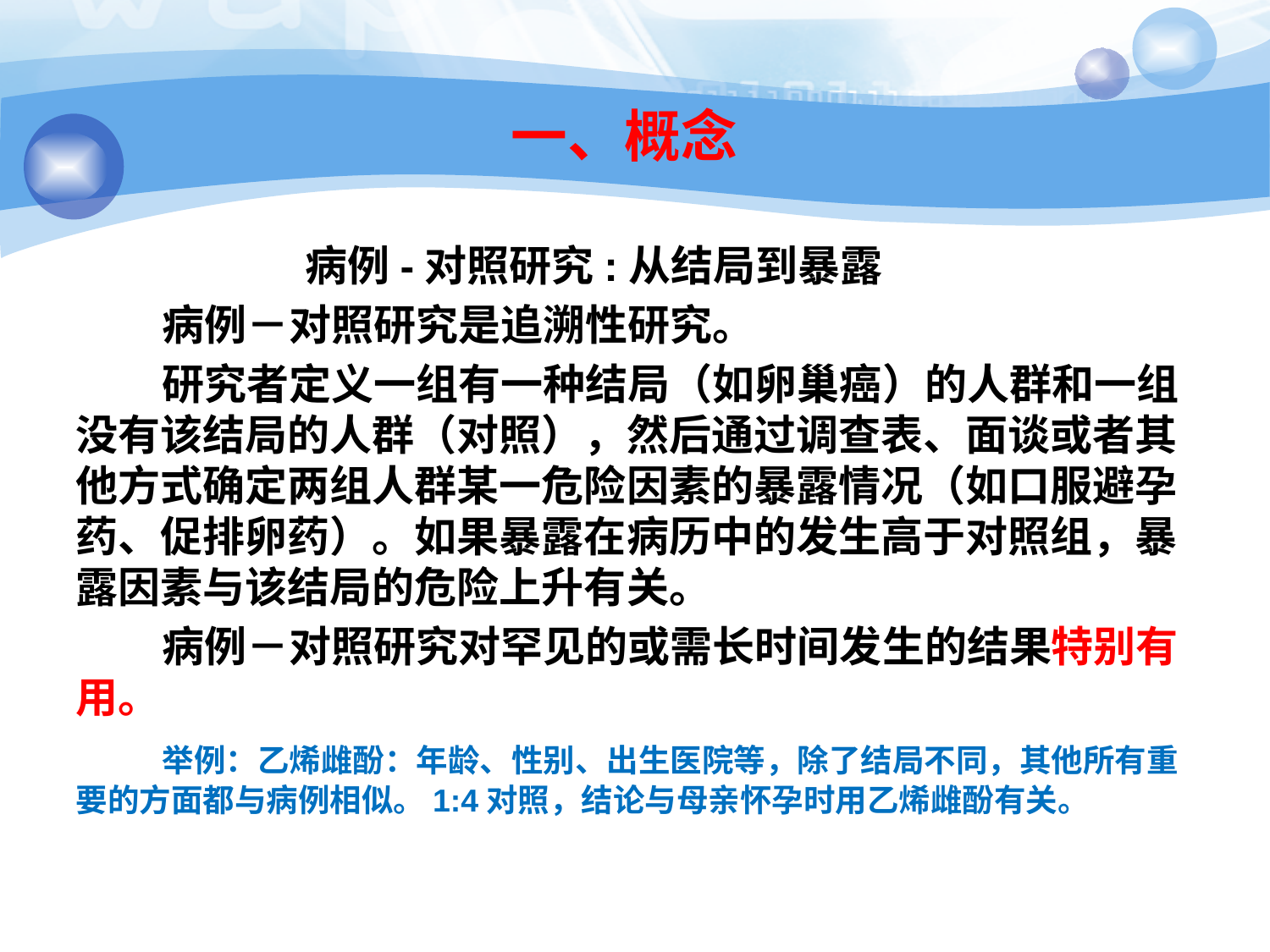

# 一、概念
                       病例-对照研究:从结局到暴露
        病例－对照研究是追溯性研究。
        研究者定义一组有一种结局（如卵巢癌）的人群和一组没有该结局的人群（对照），然后通过调查表、面谈或者其他方式确定两组人群某一危险因素的暴露情况（如口服避孕药、促排卵药）。如果暴露在病历中的发生高于对照组，暴露因素与该结局的危险上升有关。
        病例－对照研究对罕见的或需长时间发生的结果特别有用。
        举例：乙烯雌酚：年龄、性别、出生医院等，除了结局不同，其他所有重要的方面都与病例相似。1:4对照，结论与母亲怀孕时用乙烯雌酚有关。